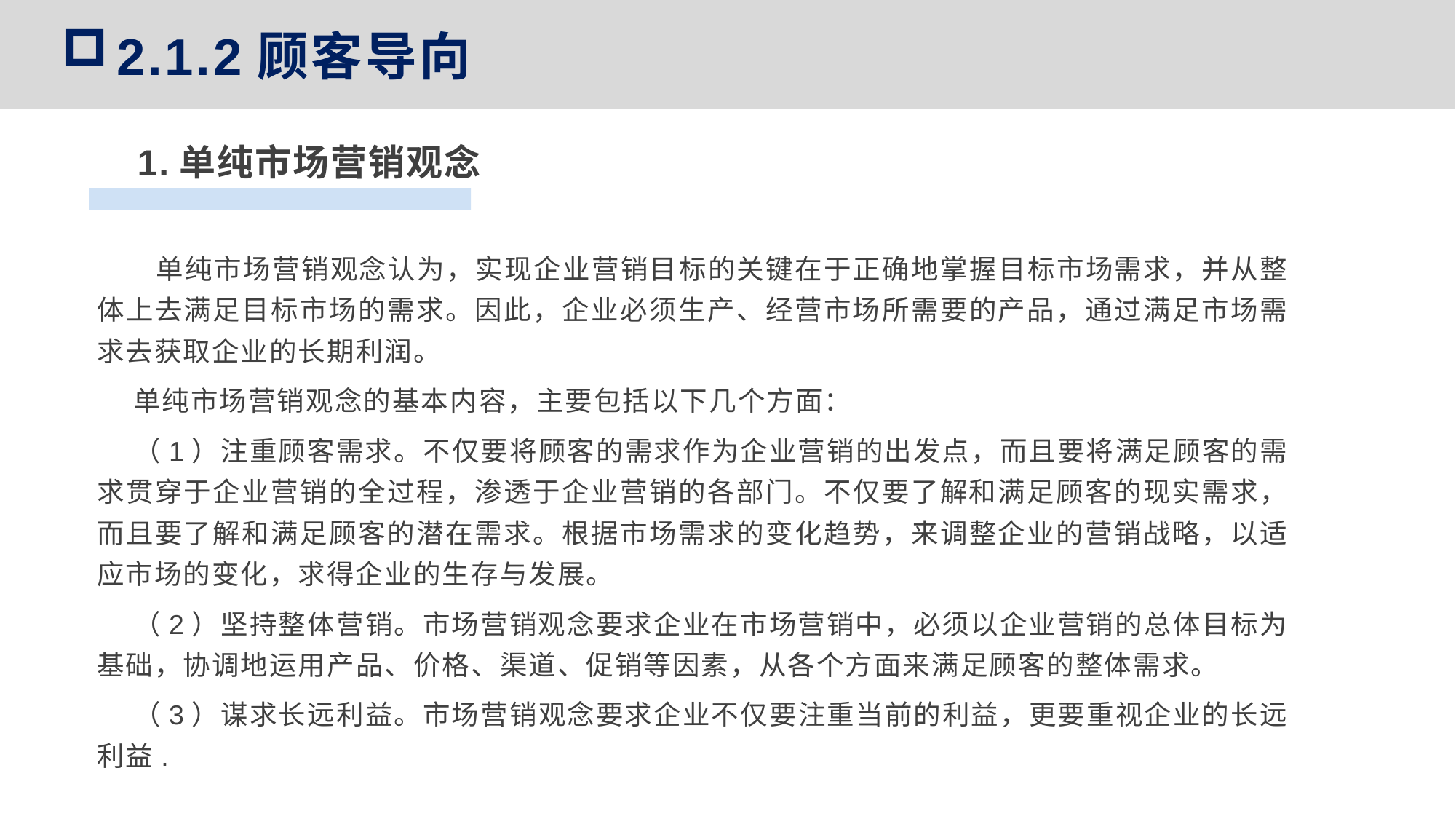

2.1.2顾客导向
1.单纯市场营销观念

  单纯市场营销观念认为，实现企业营销目标的关键在于正确地掌握目标市场需求，并从整体上去满足目标市场的需求。因此，企业必须生产、经营市场所需要的产品，通过满足市场需求去获取企业的长期利润。
单纯市场营销观念的基本内容，主要包括以下几个方面：
（1）注重顾客需求。不仅要将顾客的需求作为企业营销的出发点，而且要将满足顾客的需求贯穿于企业营销的全过程，渗透于企业营销的各部门。不仅要了解和满足顾客的现实需求，而且要了解和满足顾客的潜在需求。根据市场需求的变化趋势，来调整企业的营销战略，以适应市场的变化，求得企业的生存与发展。
（2）坚持整体营销。市场营销观念要求企业在市场营销中，必须以企业营销的总体目标为基础，协调地运用产品、价格、渠道、促销等因素，从各个方面来满足顾客的整体需求。
（3）谋求长远利益。市场营销观念要求企业不仅要注重当前的利益，更要重视企业的长远利益.